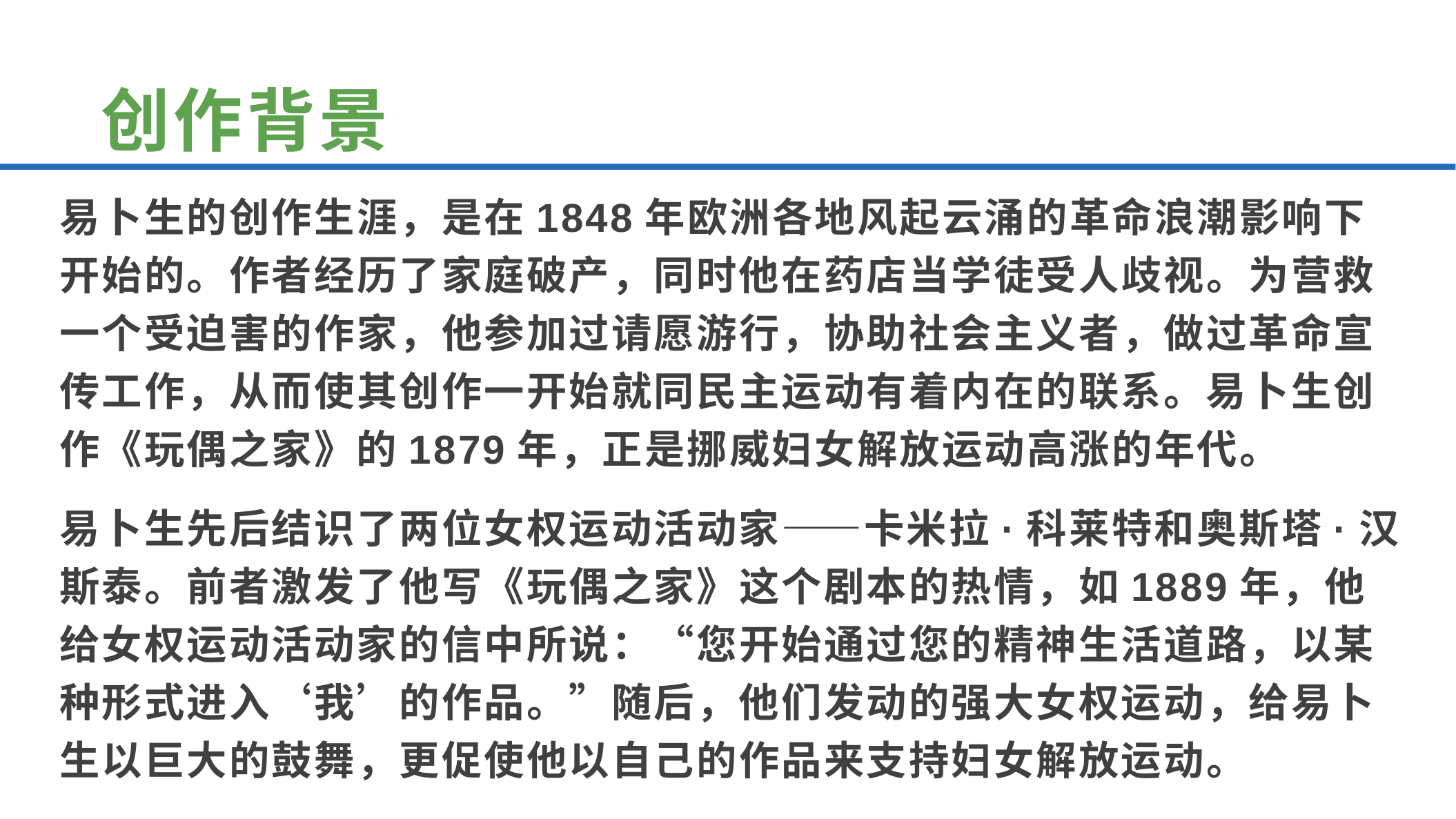

创作背景

易卜生的创作生涯，是在1848年欧洲各地风起云涌的革命浪潮影响下开始的。作者经历了家庭破产，同时他在药店当学徒受人歧视。为营救一个受迫害的作家，他参加过请愿游行，协助社会主义者，做过革命宣传工作，从而使其创作一开始就同民主运动有着内在的联系。易卜生创作《玩偶之家》的1879年，正是挪威妇女解放运动高涨的年代。
易卜生先后结识了两位女权运动活动家——卡米拉·科莱特和奥斯塔·汉斯泰。前者激发了他写《玩偶之家》这个剧本的热情，如1889年，他给女权运动活动家的信中所说：“您开始通过您的精神生活道路，以某种形式进入‘我’的作品。”随后，他们发动的强大女权运动，给易卜生以巨大的鼓舞，更促使他以自己的作品来支持妇女解放运动。